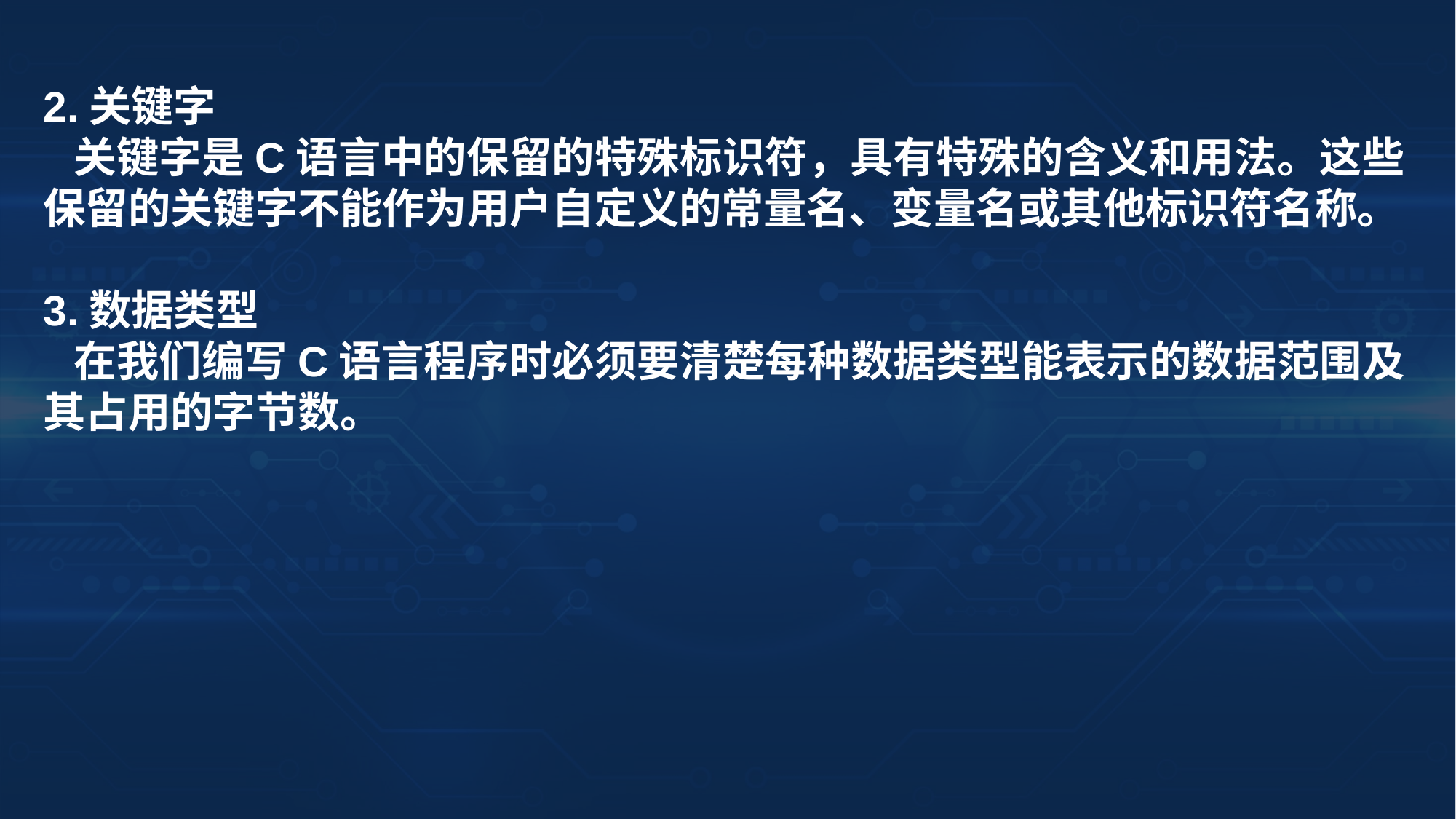

2.关键字
  关键字是C语言中的保留的特殊标识符，具有特殊的含义和用法。这些保留的关键字不能作为用户自定义的常量名、变量名或其他标识符名称。

3.数据类型
  在我们编写C语言程序时必须要清楚每种数据类型能表示的数据范围及其占用的字节数。